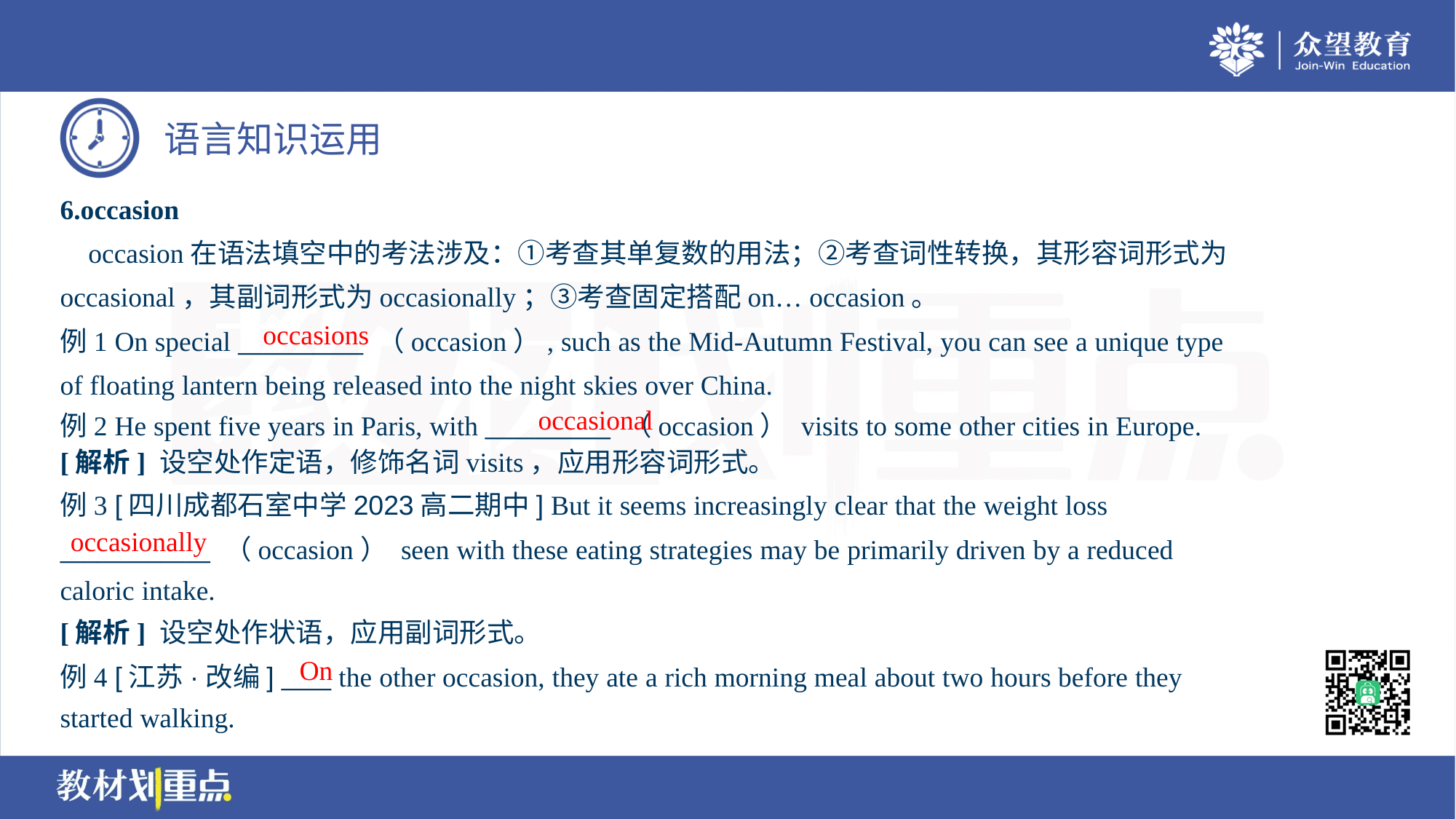

6.occasion
    occasion在语法填空中的考法涉及：①考查其单复数的用法；②考查词性转换，其形容词形式为
occasional，其副词形式为occasionally；③考查固定搭配on… occasion。
例1 On special __________ （occasion）, such as the Mid-Autumn Festival, you can see a unique type
of floating lantern being released into the night skies over China.
例2 He spent five years in Paris, with __________ （occasion） visits to some other cities in Europe.
occasions
occasional
[解析] 设空处作定语，修饰名词visits，应用形容词形式。
例3 [四川成都石室中学2023高二期中] But it seems increasingly clear that the weight loss
____________ （occasion） seen with these eating strategies may be primarily driven by a reduced
caloric intake.
occasionally
[解析] 设空处作状语，应用副词形式。
On
例4 [江苏·改编] ____ the other occasion, they ate a rich morning meal about two hours before they
started walking.